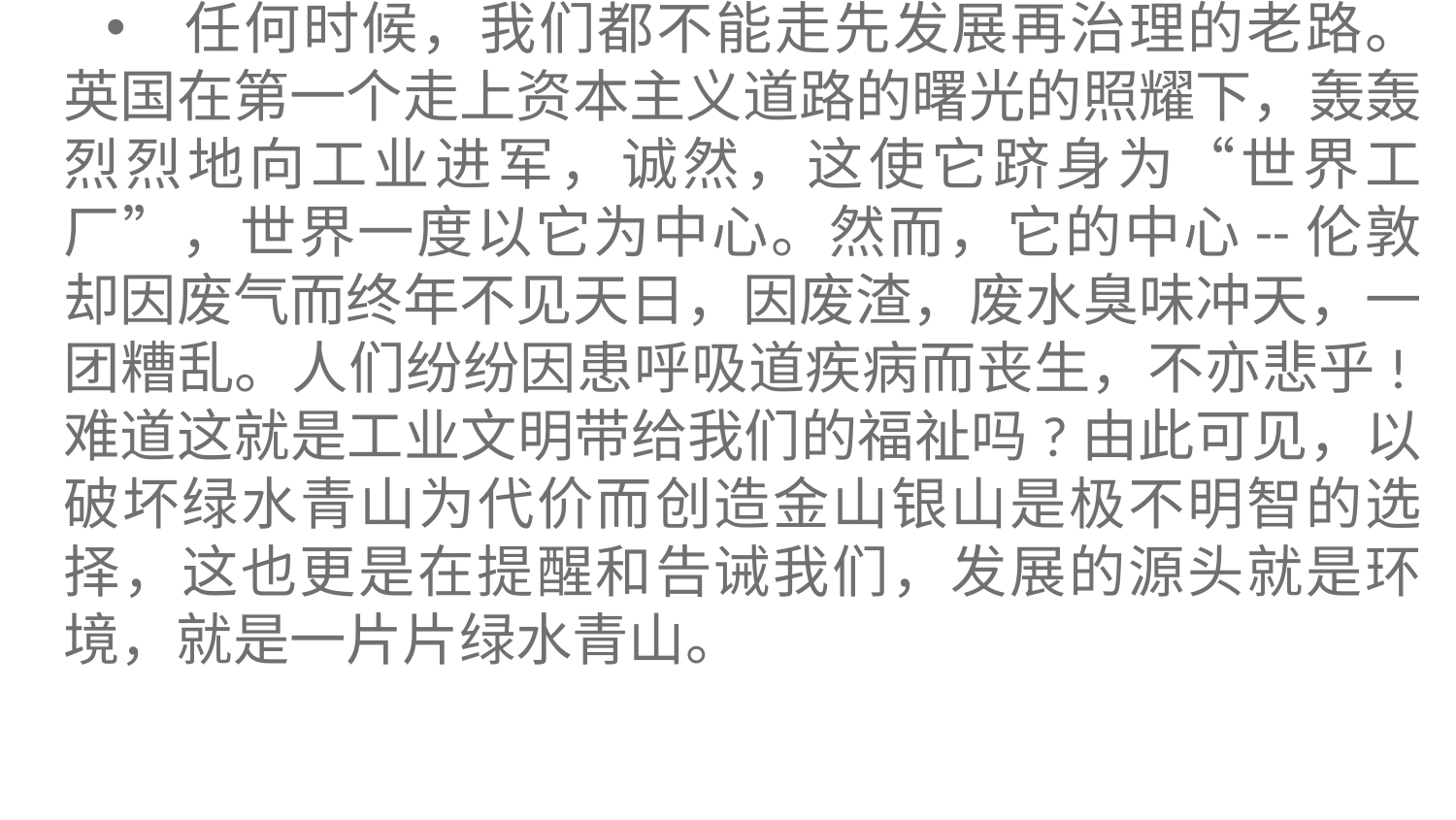

任何时候，我们都不能走先发展再治理的老路。英国在第一个走上资本主义道路的曙光的照耀下，轰轰烈烈地向工业进军，诚然，这使它跻身为“世界工厂”，世界一度以它为中心。然而，它的中心--伦敦却因废气而终年不见天日，因废渣，废水臭味冲天，一团糟乱。人们纷纷因患呼吸道疾病而丧生，不亦悲乎!难道这就是工业文明带给我们的福祉吗?由此可见，以破坏绿水青山为代价而创造金山银山是极不明智的选择，这也更是在提醒和告诫我们，发展的源头就是环境，就是一片片绿水青山。

#